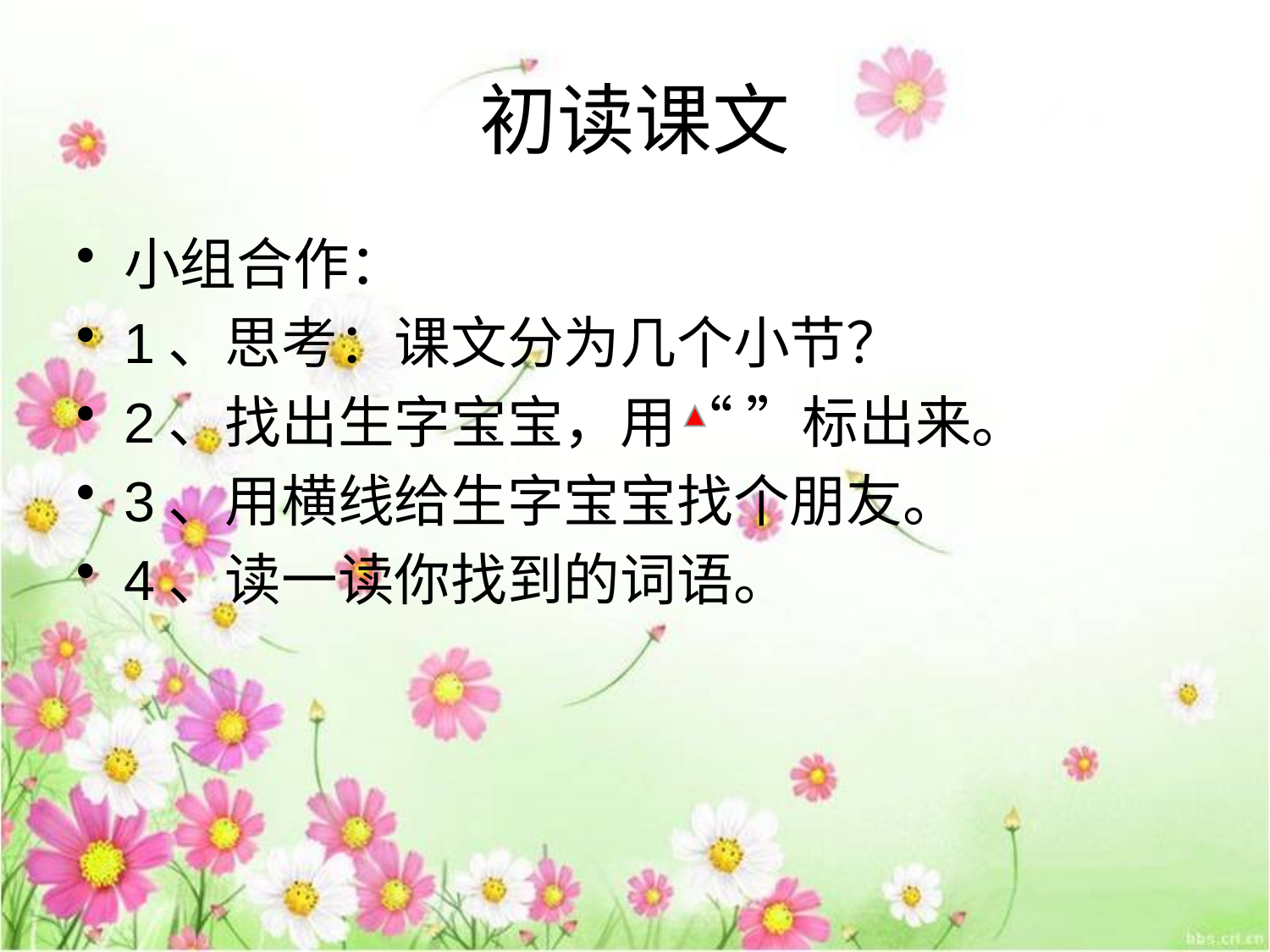

# 初读课文
小组合作：
1、思考：课文分为几个小节？
2、找出生字宝宝，用“ ”标出来。
3、用横线给生字宝宝找个朋友。
4、读一读你找到的词语。